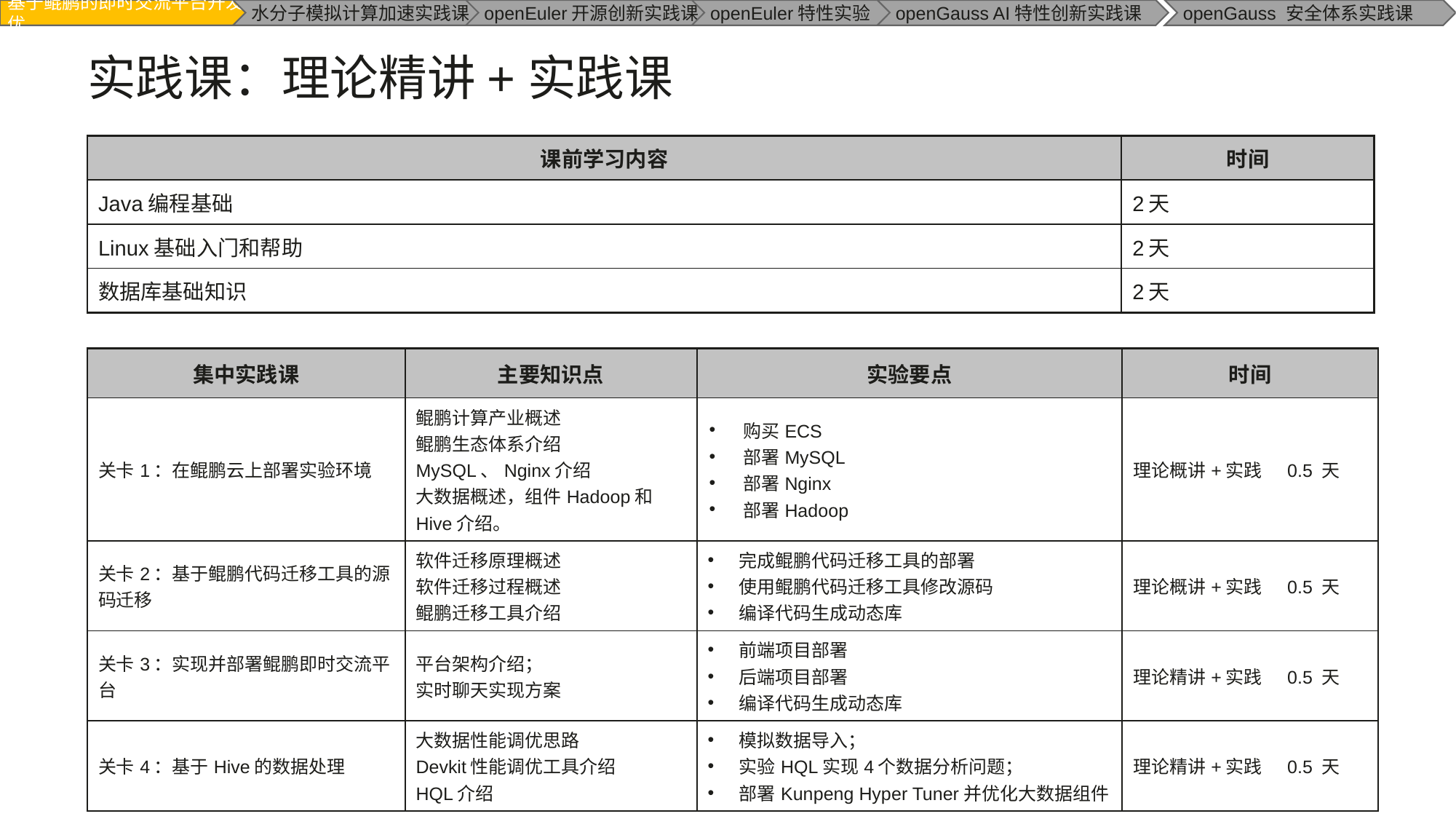

基于鲲鹏的即时交流平台开发及调优
水分子模拟计算加速实践课
openEuler开源创新实践课
openEuler特性实验
openGauss AI特性创新实践课
openGauss 安全体系实践课
# 实践课：理论精讲+实践课
| 课前学习内容 | 时间 |
| --- | --- |
| Java编程基础 | 2天 |
| Linux基础入门和帮助 | 2天 |
| 数据库基础知识 | 2天 |
| 集中实践课 | 主要知识点 | 实验要点 | 时间 |
| --- | --- | --- | --- |
| 关卡1：在鲲鹏云上部署实验环境 | 鲲鹏计算产业概述 鲲鹏生态体系介绍 MySQL、Nginx介绍 大数据概述，组件Hadoop和Hive介绍。 | 购买ECS 部署MySQL 部署Nginx 部署Hadoop | 理论概讲+实践 0.5 天 |
| 关卡2：基于鲲鹏代码迁移工具的源码迁移 | 软件迁移原理概述 软件迁移过程概述 鲲鹏迁移工具介绍 | 完成鲲鹏代码迁移工具的部署 使用鲲鹏代码迁移工具修改源码 编译代码生成动态库 | 理论概讲+实践 0.5 天 |
| 关卡3：实现并部署鲲鹏即时交流平台 | 平台架构介绍； 实时聊天实现方案 | 前端项目部署 后端项目部署 编译代码生成动态库 | 理论精讲+实践 0.5 天 |
| 关卡4：基于Hive的数据处理 | 大数据性能调优思路 Devkit性能调优工具介绍 HQL介绍 | 模拟数据导入； 实验HQL实现4个数据分析问题； 部署Kunpeng Hyper Tuner并优化大数据组件 | 理论精讲+实践 0.5 天 |